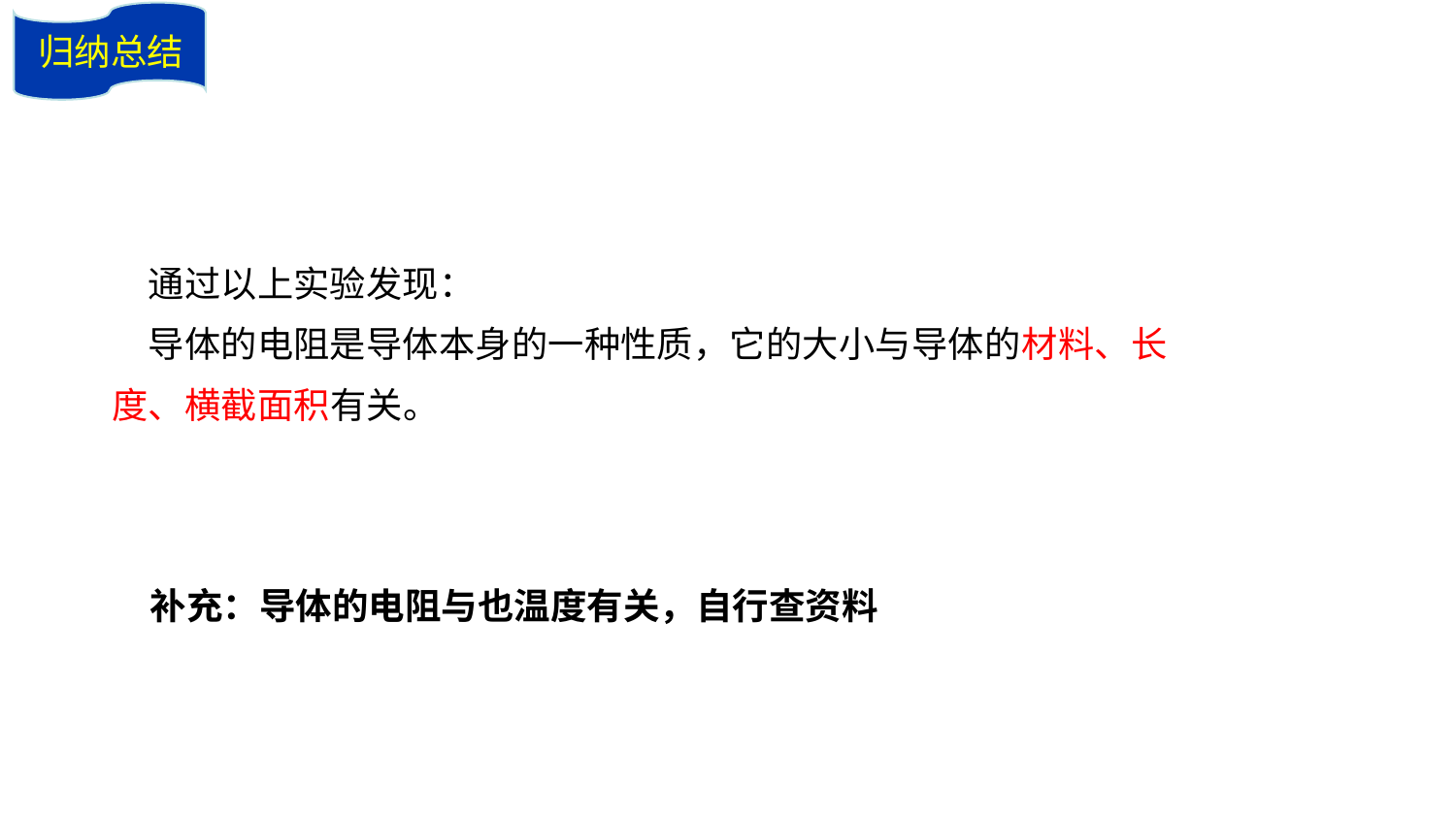

归纳总结
　通过以上实验发现：
　导体的电阻是导体本身的一种性质，它的大小与导体的材料、长度、横截面积有关。
补充：导体的电阻与也温度有关，自行查资料